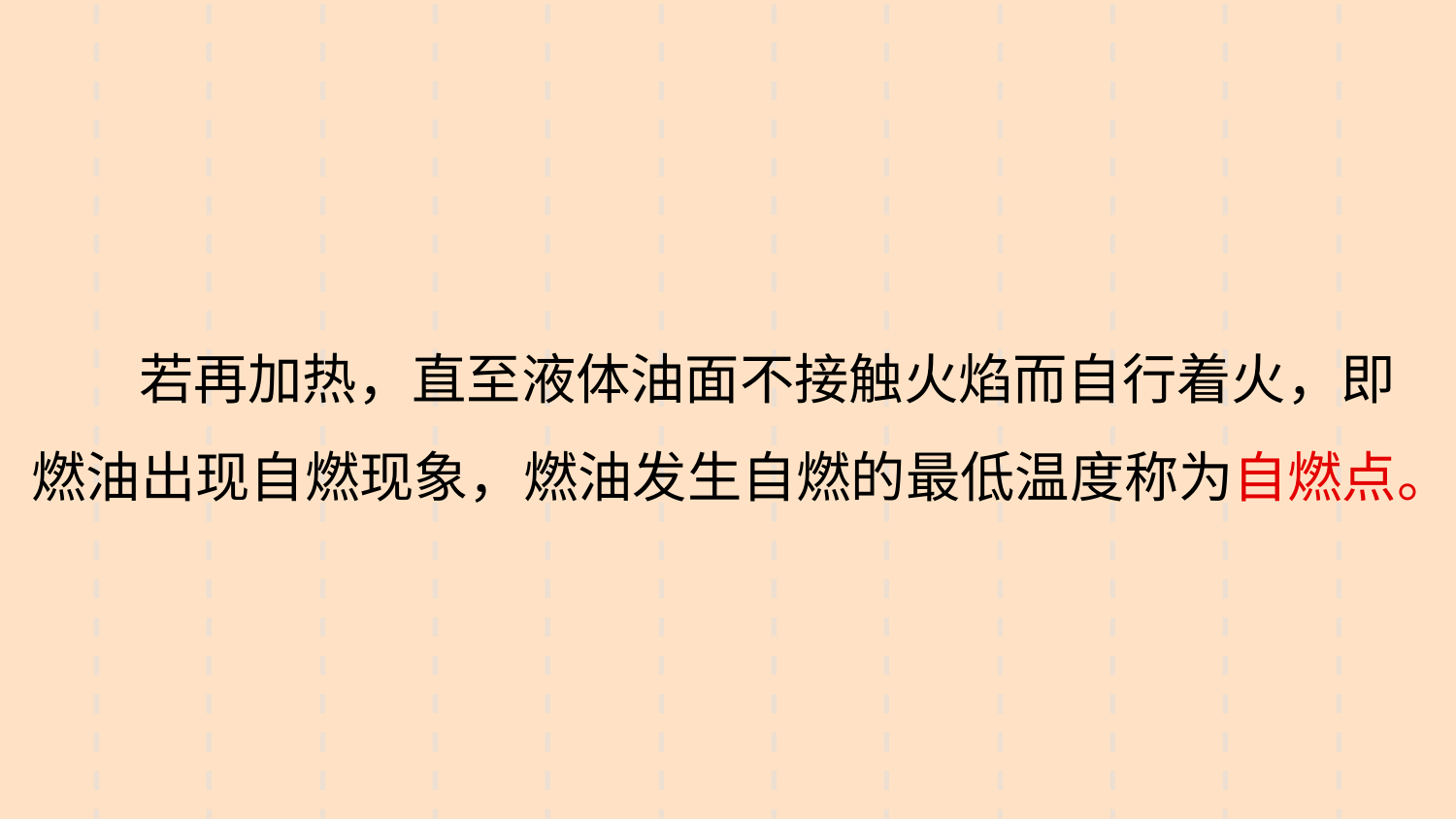

若再加热，直至液体油面不接触火焰而自行着火，即燃油出现自燃现象，燃油发生自燃的最低温度称为自燃点。